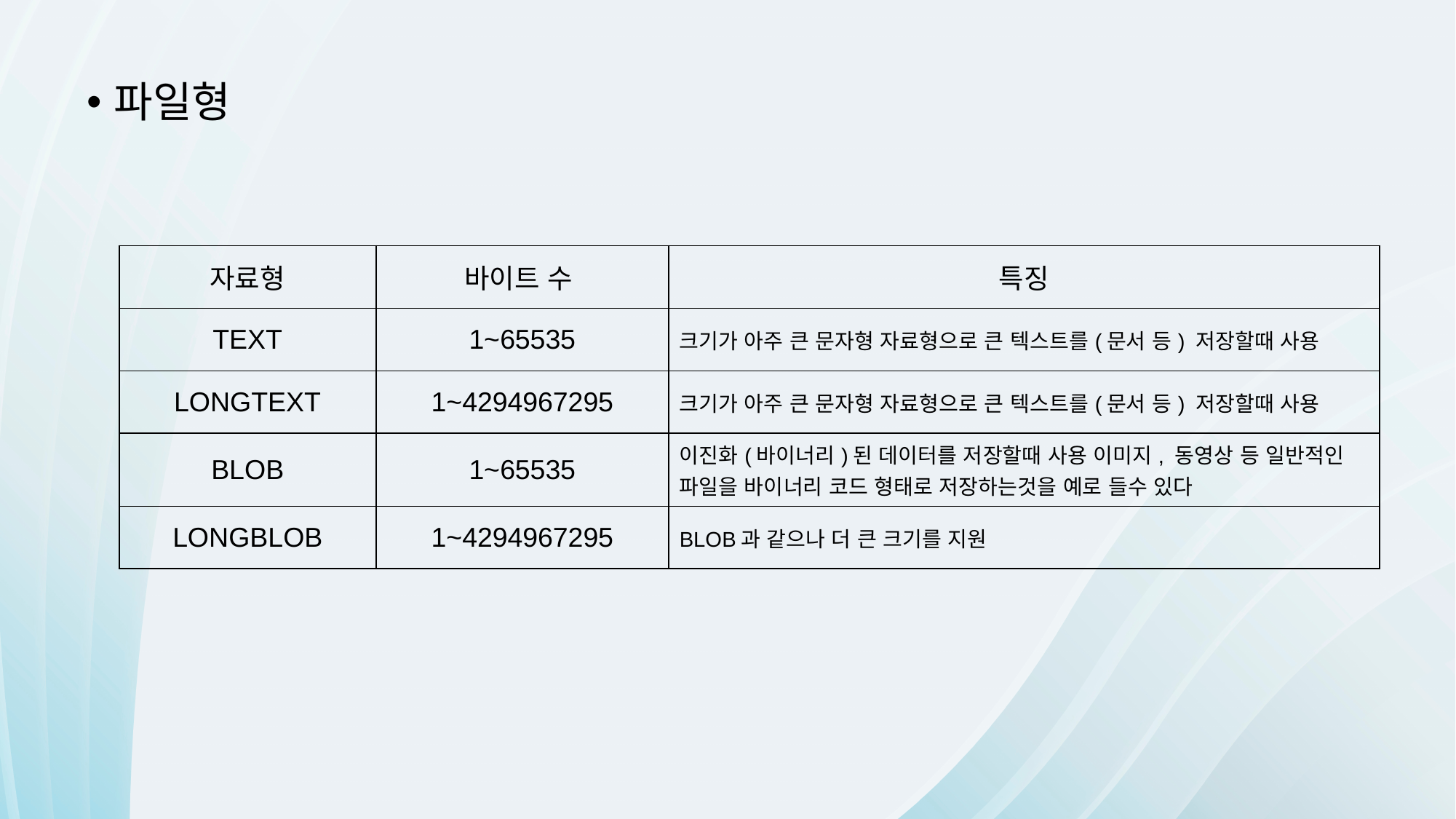

파일형
| 자료형 | 바이트 수 | 특징 |
| --- | --- | --- |
| TEXT | 1~65535 | 크기가 아주 큰 문자형 자료형으로 큰 텍스트를(문서 등) 저장할때 사용 |
| LONGTEXT | 1~4294967295 | 크기가 아주 큰 문자형 자료형으로 큰 텍스트를(문서 등) 저장할때 사용 |
| BLOB | 1~65535 | 이진화(바이너리)된 데이터를 저장할때 사용 이미지, 동영상 등 일반적인 파일을 바이너리 코드 형태로 저장하는것을 예로 들수 있다 |
| LONGBLOB | 1~4294967295 | BLOB과 같으나 더 큰 크기를 지원 |